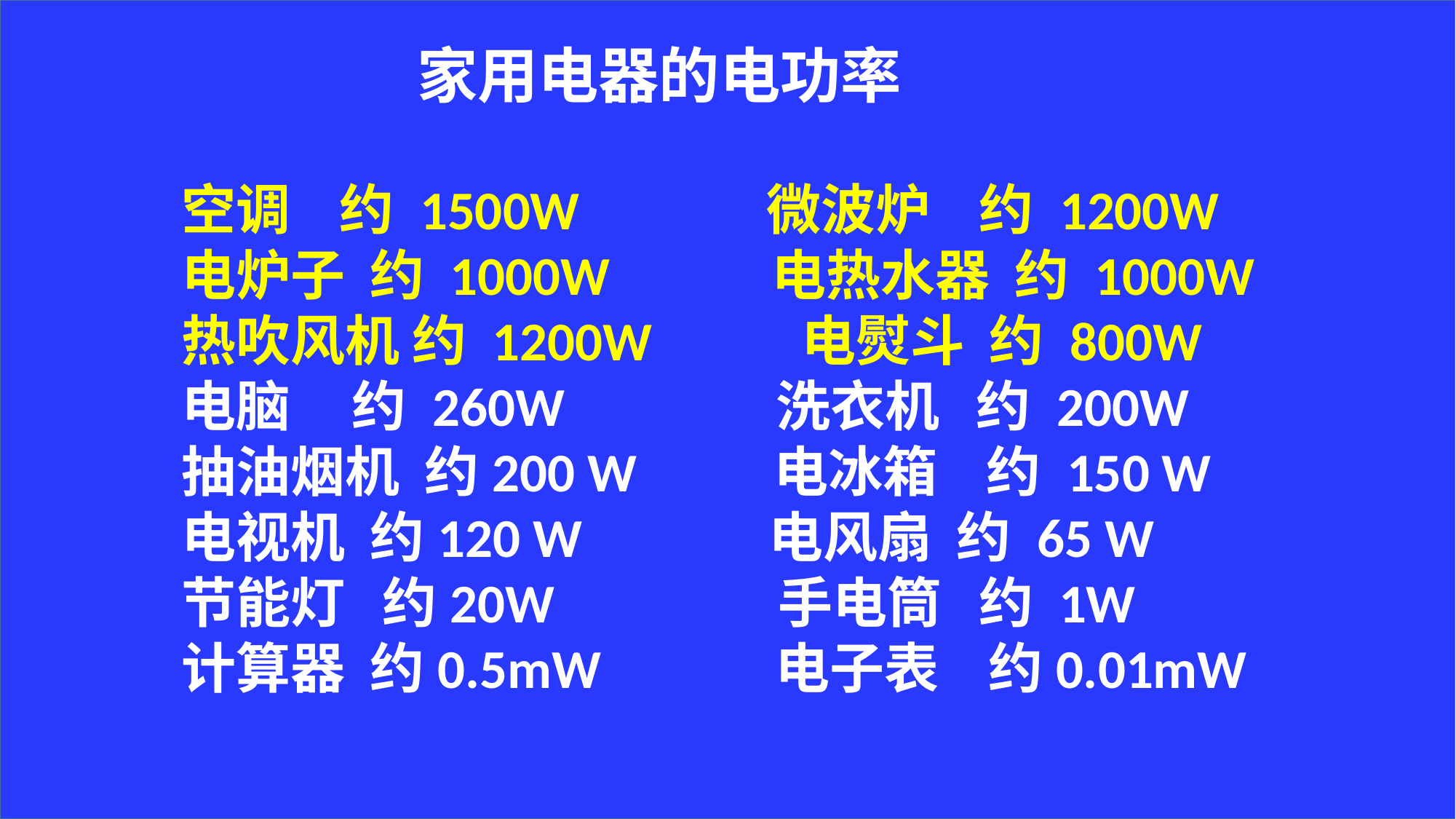

家用电器的电功率

空调    约 1500W              微波炉    约 1200W
电炉子  约 1000W            电热水器  约 1000W
热吹风机 约 1200W           电熨斗  约 800W
电脑     约 260W                洗衣机   约 200W
抽油烟机  约200 W          电冰箱    约 150 W
电视机  约120 W              电风扇  约 65 W
节能灯   约20W                 手电筒   约 1W
计算器  约0.5mW             电子表    约0.01mW